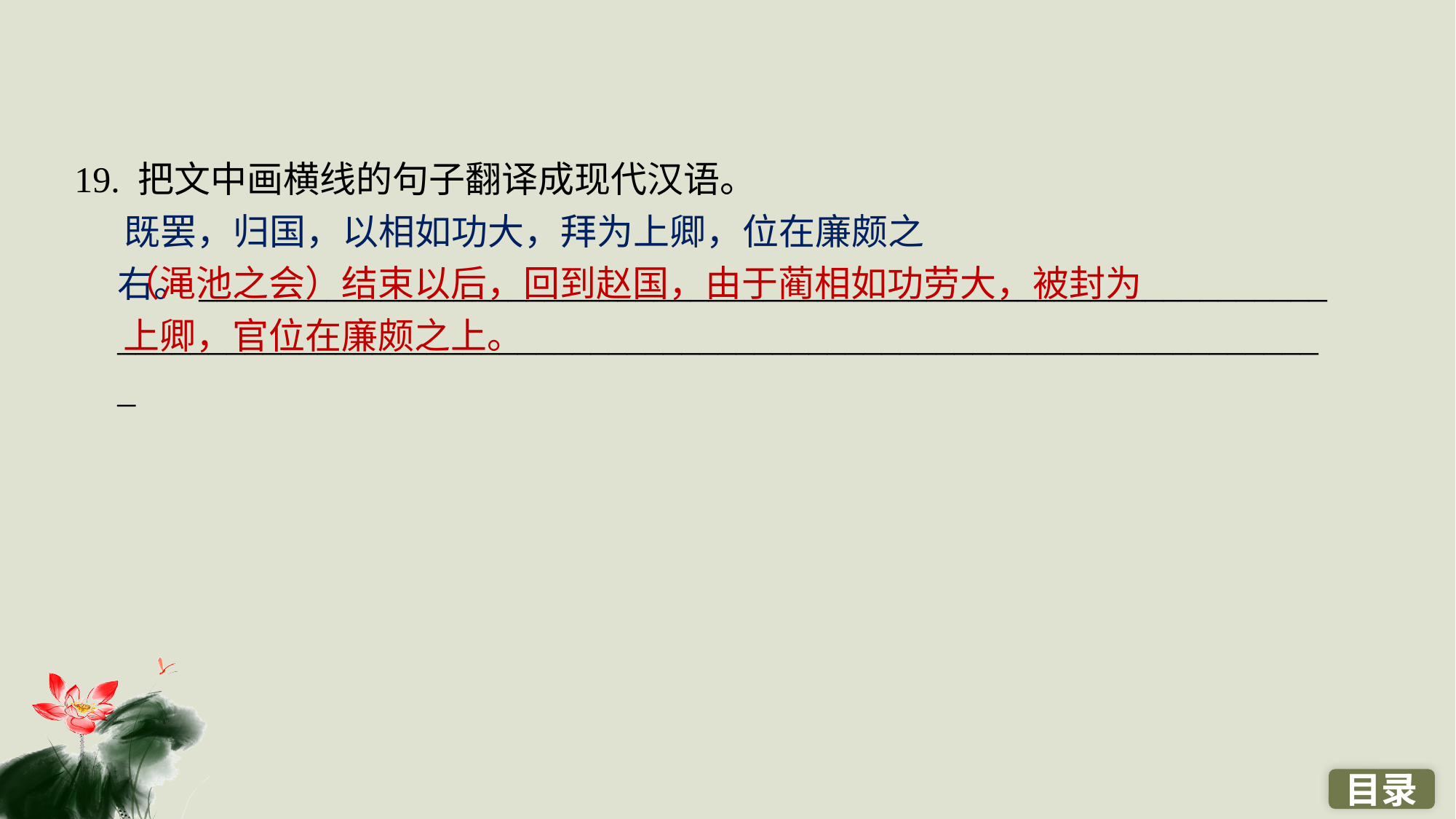

19. 把文中画横线的句子翻译成现代汉语。
     既罢，归国，以相如功大，拜为上卿，位在廉颇之右。_________________________________________________________________________________________________________________________________
（渑池之会）结束以后，回到赵国，由于蔺相如功劳大，被封为上卿，官位在廉颇之上。